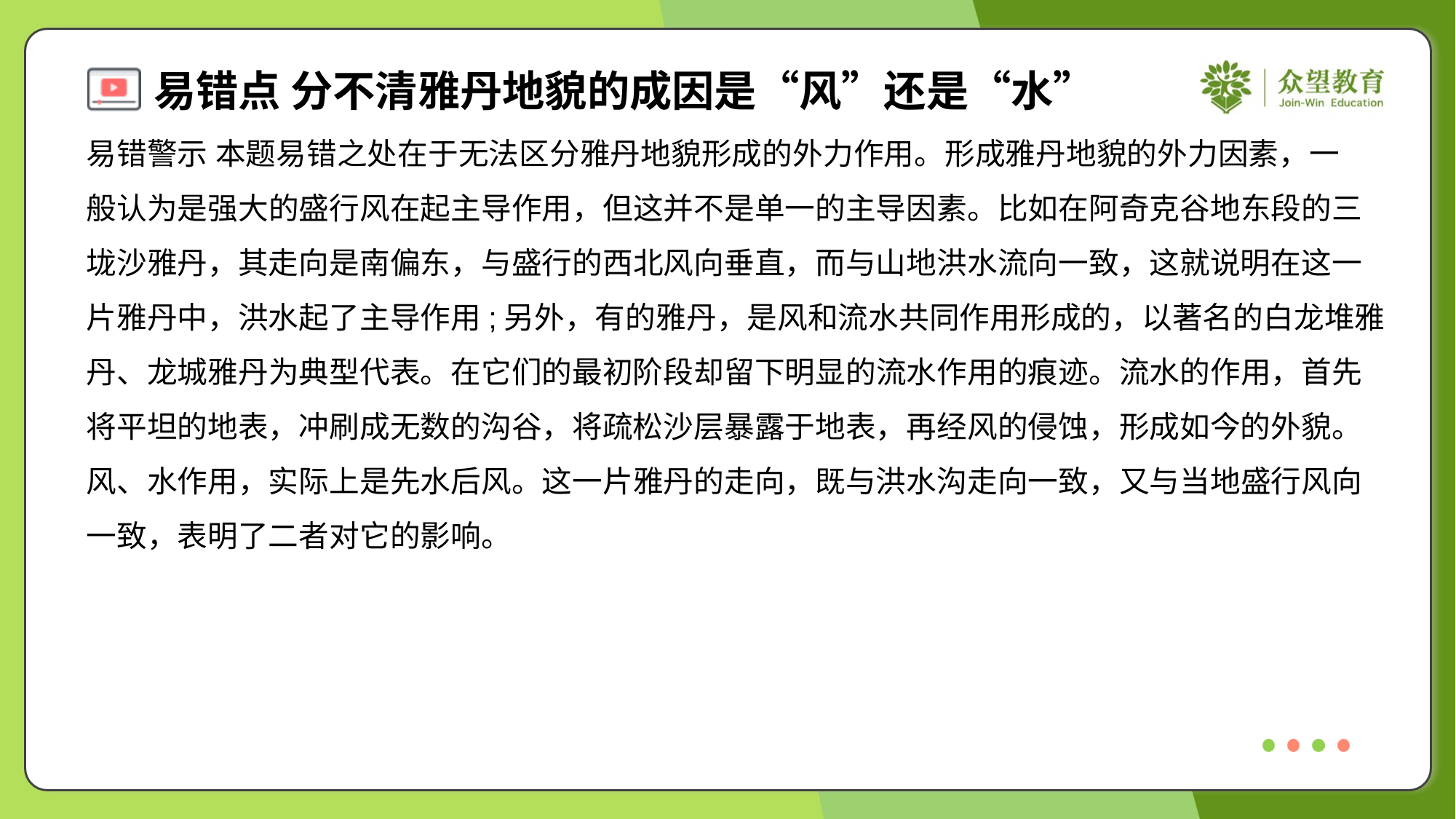

易错警示 本题易错之处在于无法区分雅丹地貌形成的外力作用。形成雅丹地貌的外力因素，一
般认为是强大的盛行风在起主导作用，但这并不是单一的主导因素。比如在阿奇克谷地东段的三
垅沙雅丹，其走向是南偏东，与盛行的西北风向垂直，而与山地洪水流向一致，这就说明在这一
片雅丹中，洪水起了主导作用;另外，有的雅丹，是风和流水共同作用形成的，以著名的白龙堆雅
丹、龙城雅丹为典型代表。在它们的最初阶段却留下明显的流水作用的痕迹。流水的作用，首先
将平坦的地表，冲刷成无数的沟谷，将疏松沙层暴露于地表，再经风的侵蚀，形成如今的外貌。
风、水作用，实际上是先水后风。这一片雅丹的走向，既与洪水沟走向一致，又与当地盛行风向
一致，表明了二者对它的影响。